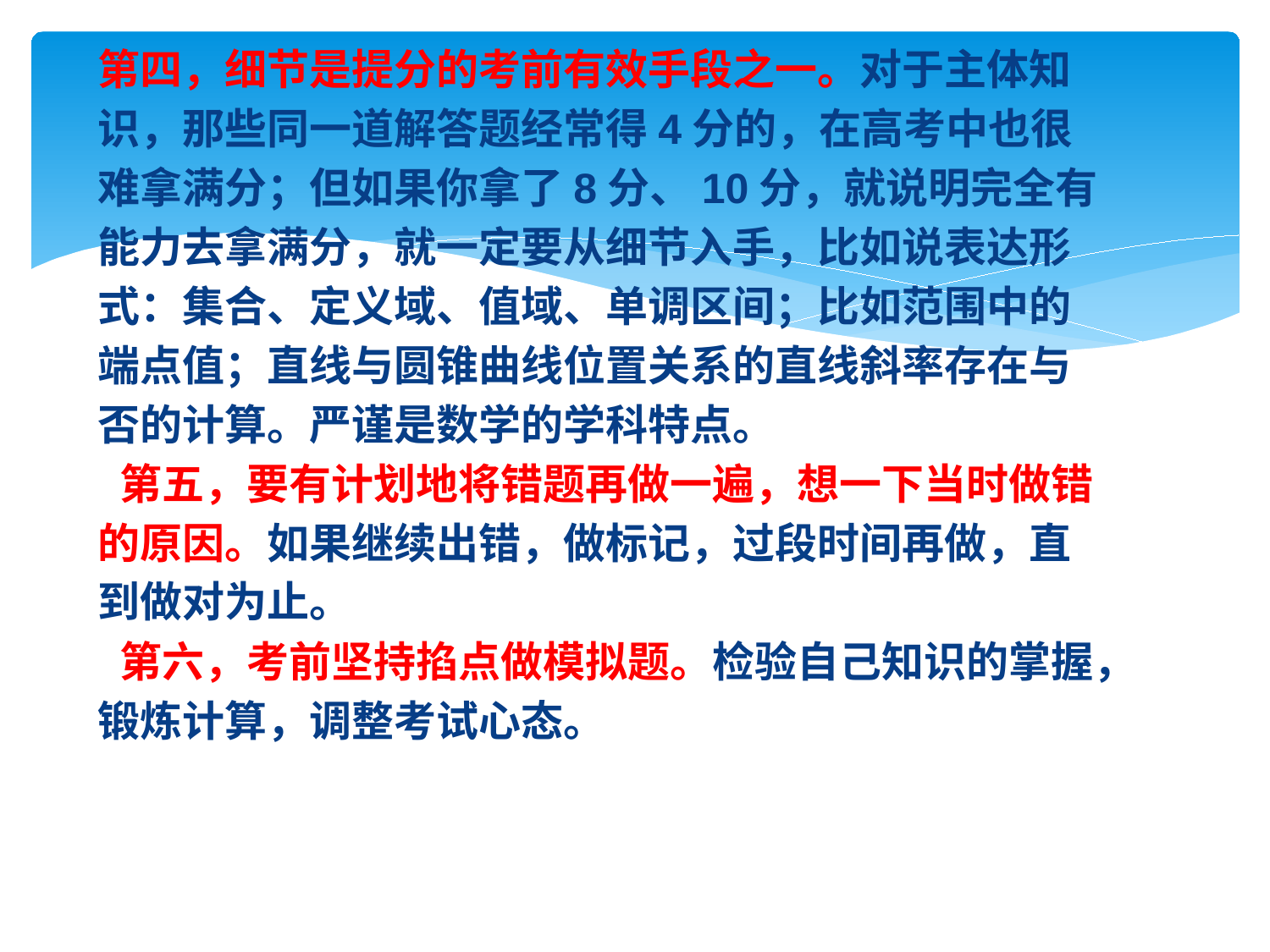

第四，细节是提分的考前有效手段之一。对于主体知
识，那些同一道解答题经常得4分的，在高考中也很
难拿满分；但如果你拿了8分、10分，就说明完全有
能力去拿满分，就一定要从细节入手，比如说表达形
式：集合、定义域、值域、单调区间；比如范围中的
端点值；直线与圆锥曲线位置关系的直线斜率存在与
否的计算。严谨是数学的学科特点。
 第五，要有计划地将错题再做一遍，想一下当时做错
的原因。如果继续出错，做标记，过段时间再做，直
到做对为止。
 第六，考前坚持掐点做模拟题。检验自己知识的掌握，
锻炼计算，调整考试心态。